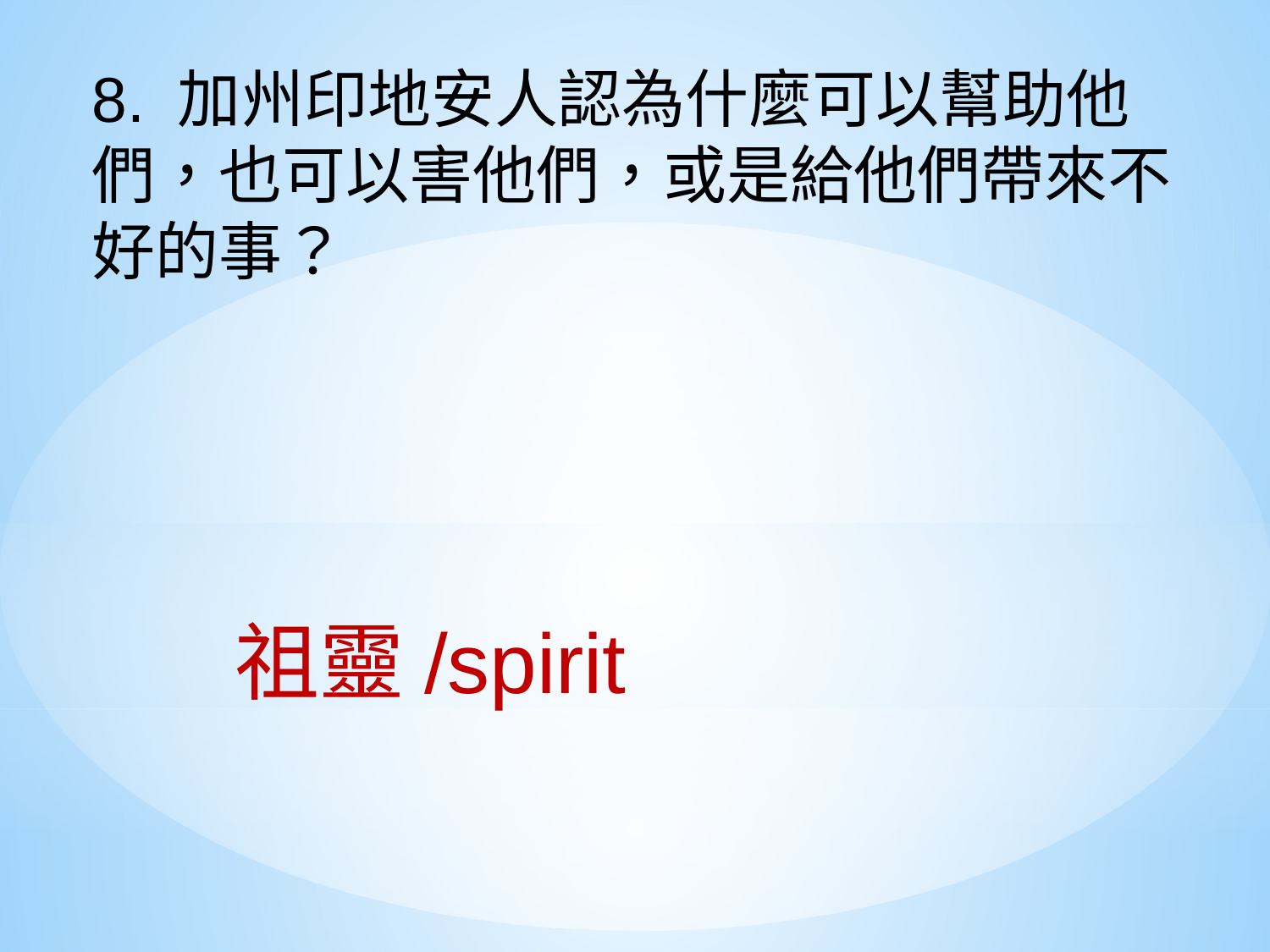

8. 加州印地安人認為什麼可以幫助他們，也可以害他們，或是給他們帶來不好的事？
祖靈/spirit